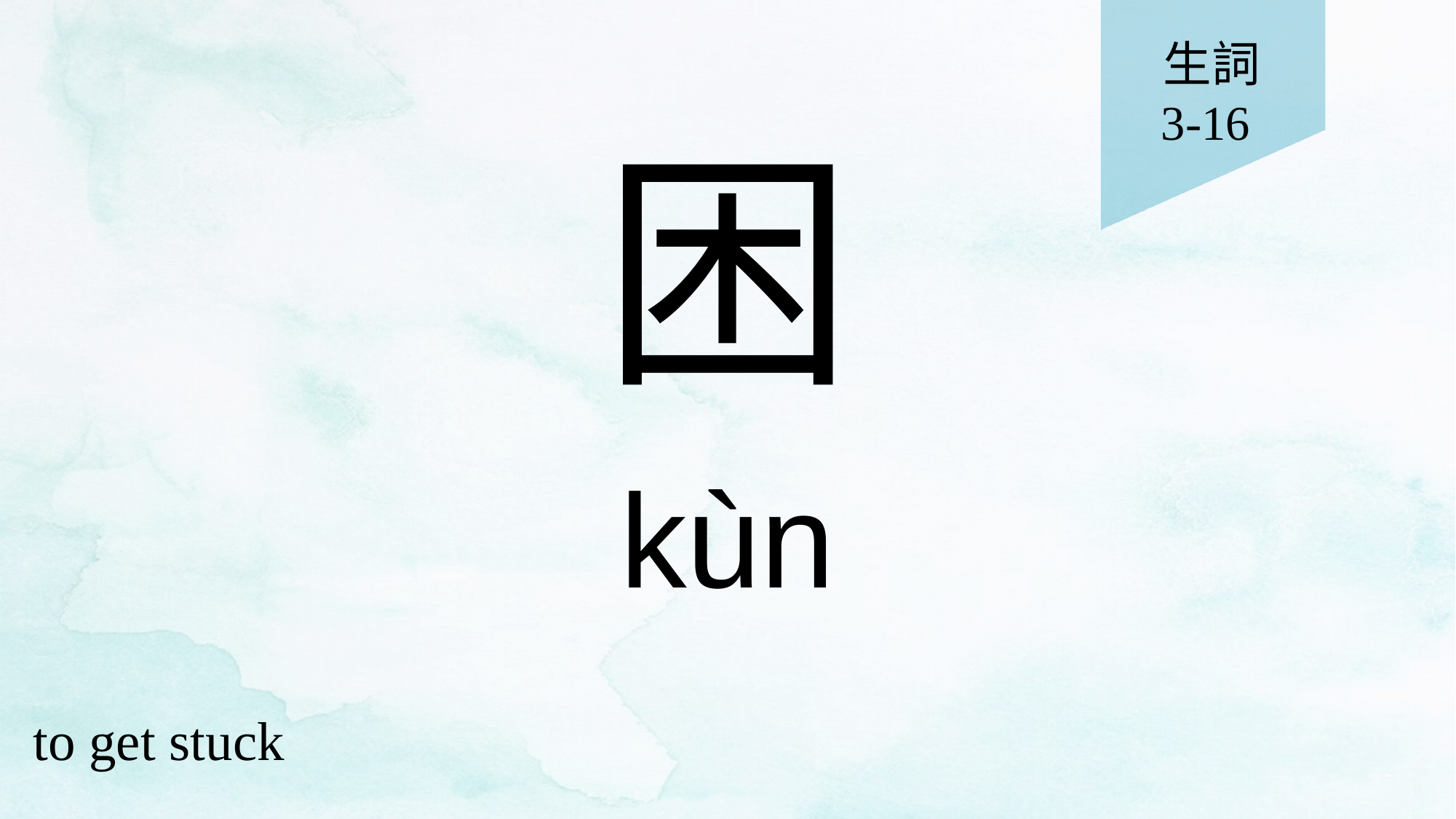

生詞
3-16
# 困
kùn
to get stuck